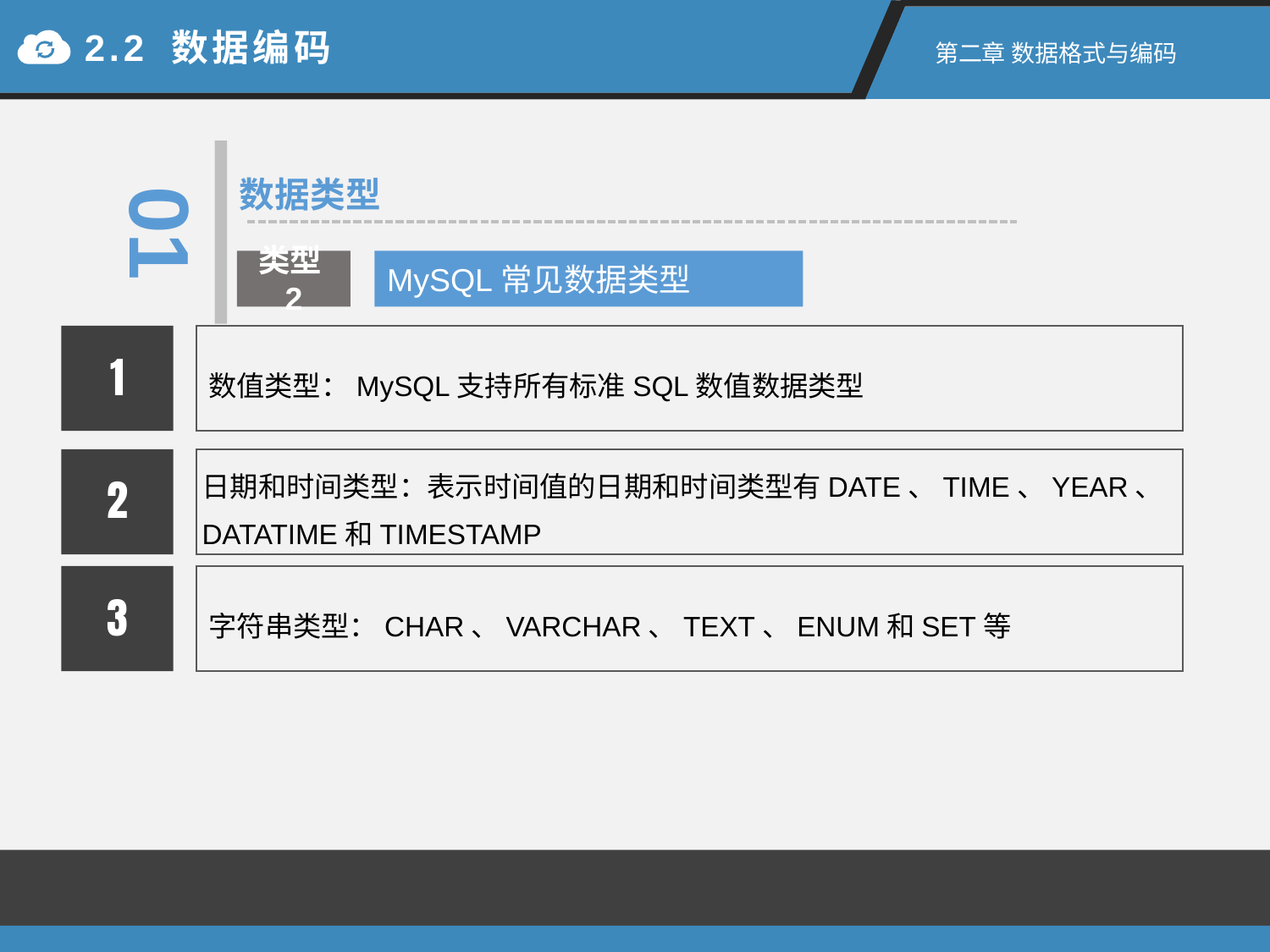

2.2 数据编码

第二章 数据格式与编码

01
数据类型
类型2
MySQL常见数据类型
1

数值类型：MySQL支持所有标准SQL数值数据类型
日期和时间类型：表示时间值的日期和时间类型有DATE、TIME、YEAR、DATATIME和TIMESTAMP

2
3

字符串类型：CHAR、VARCHAR、TEXT、ENUM和SET等